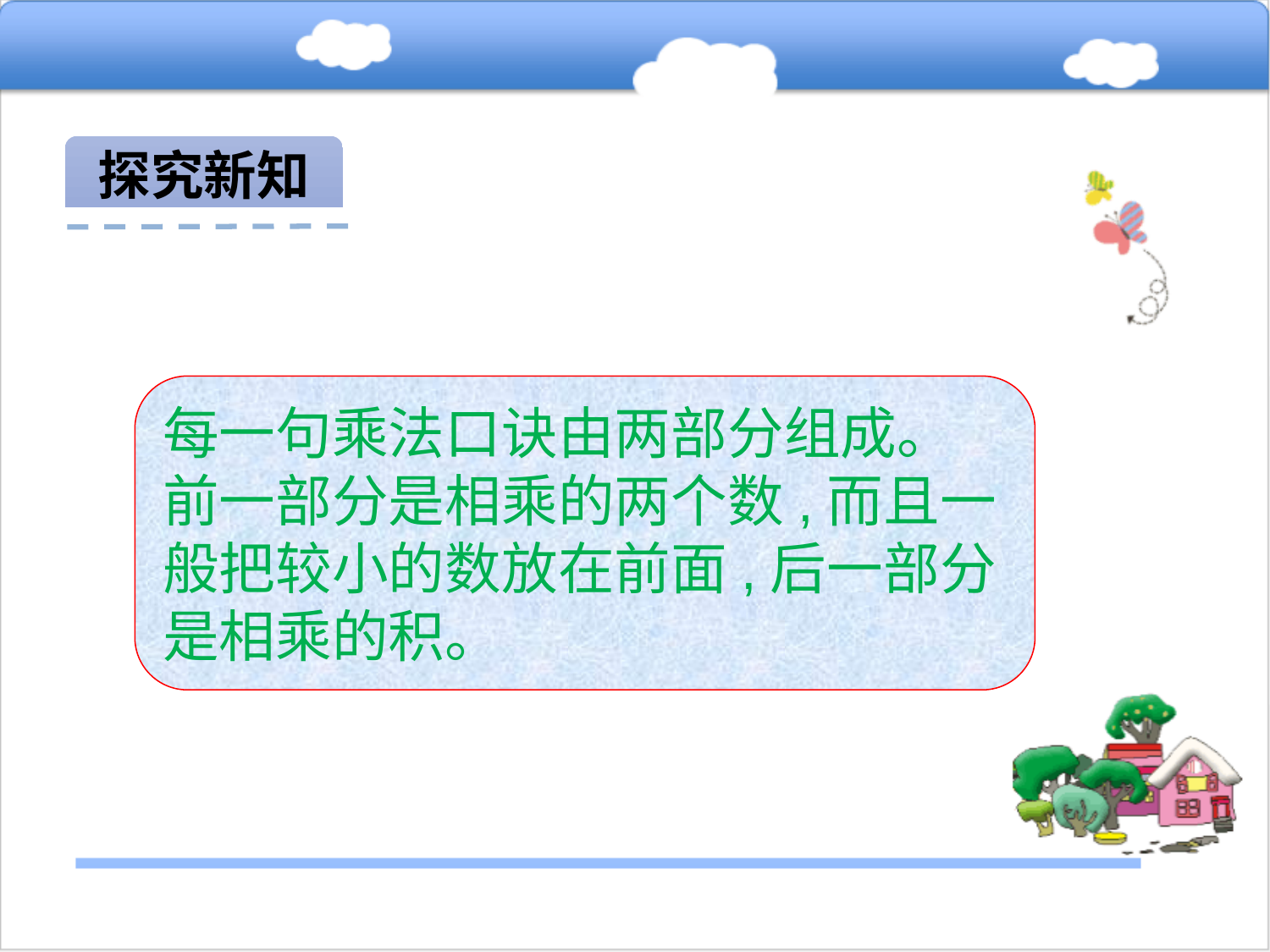

探究新知

每一句乘法口诀由两部分组成。前一部分是相乘的两个数,而且一般把较小的数放在前面,后一部分是相乘的积。